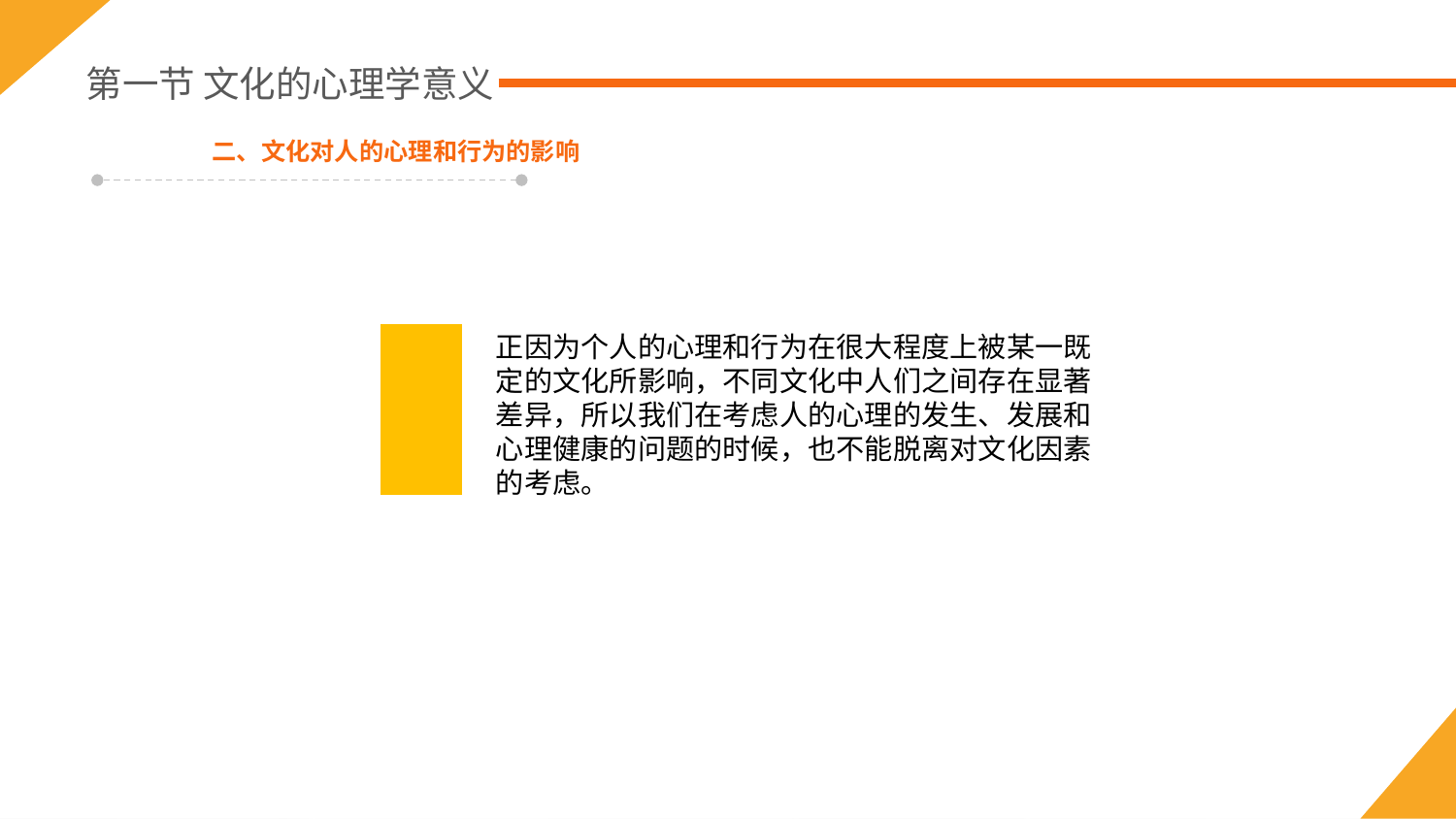

第一节 文化的心理学意义
二、文化对人的心理和行为的影响
正因为个人的心理和行为在很大程度上被某一既定的文化所影响，不同文化中人们之间存在显著差异，所以我们在考虑人的心理的发生、发展和心理健康的问题的时候，也不能脱离对文化因素的考虑。